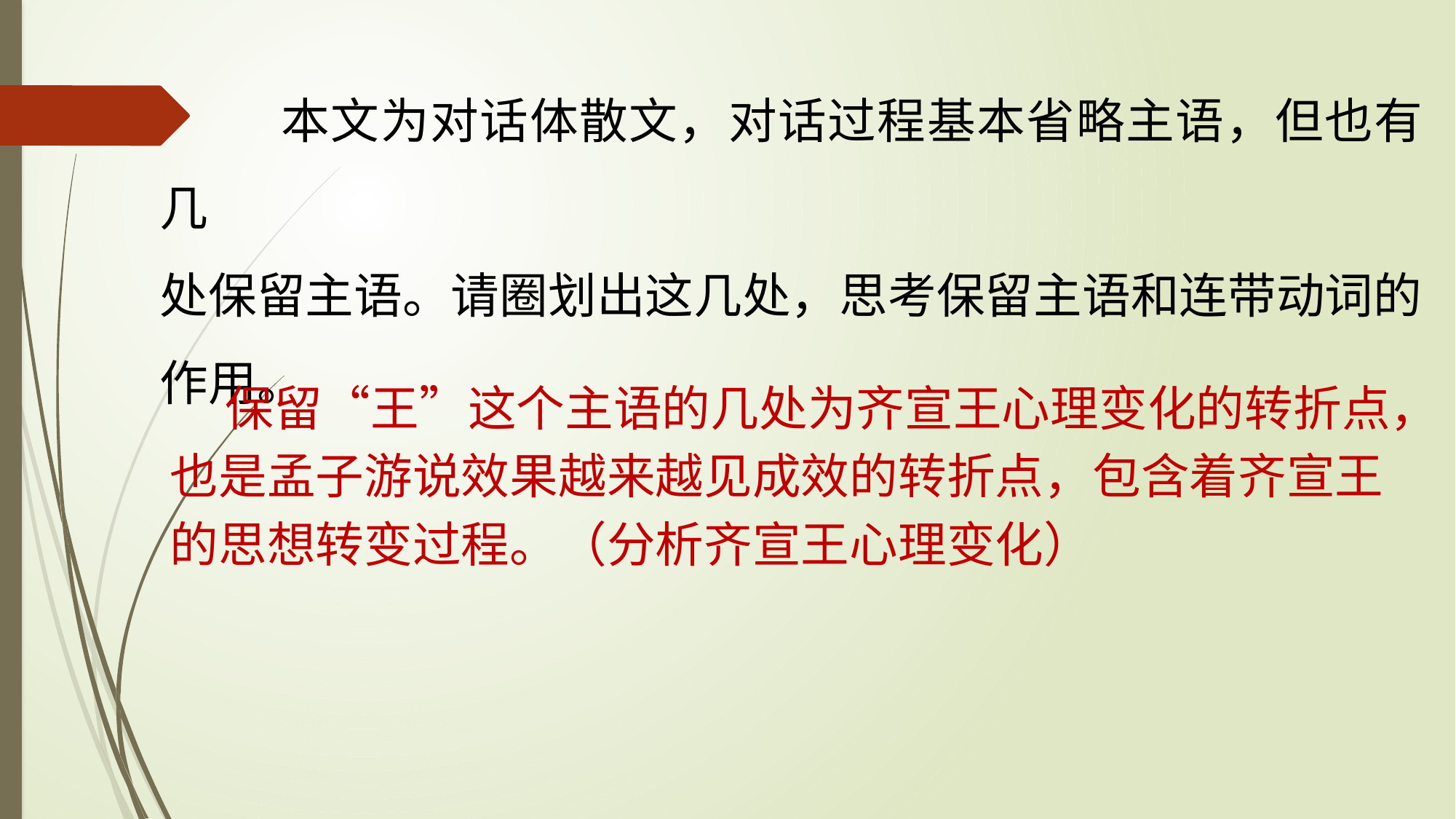

本文为对话体散文，对话过程基本省略主语，但也有几
处保留主语。请圈划出这几处，思考保留主语和连带动词的
作用。
    保留“王”这个主语的几处为齐宣王心理变化的转折点，
也是孟子游说效果越来越见成效的转折点，包含着齐宣王
的思想转变过程。（分析齐宣王心理变化）